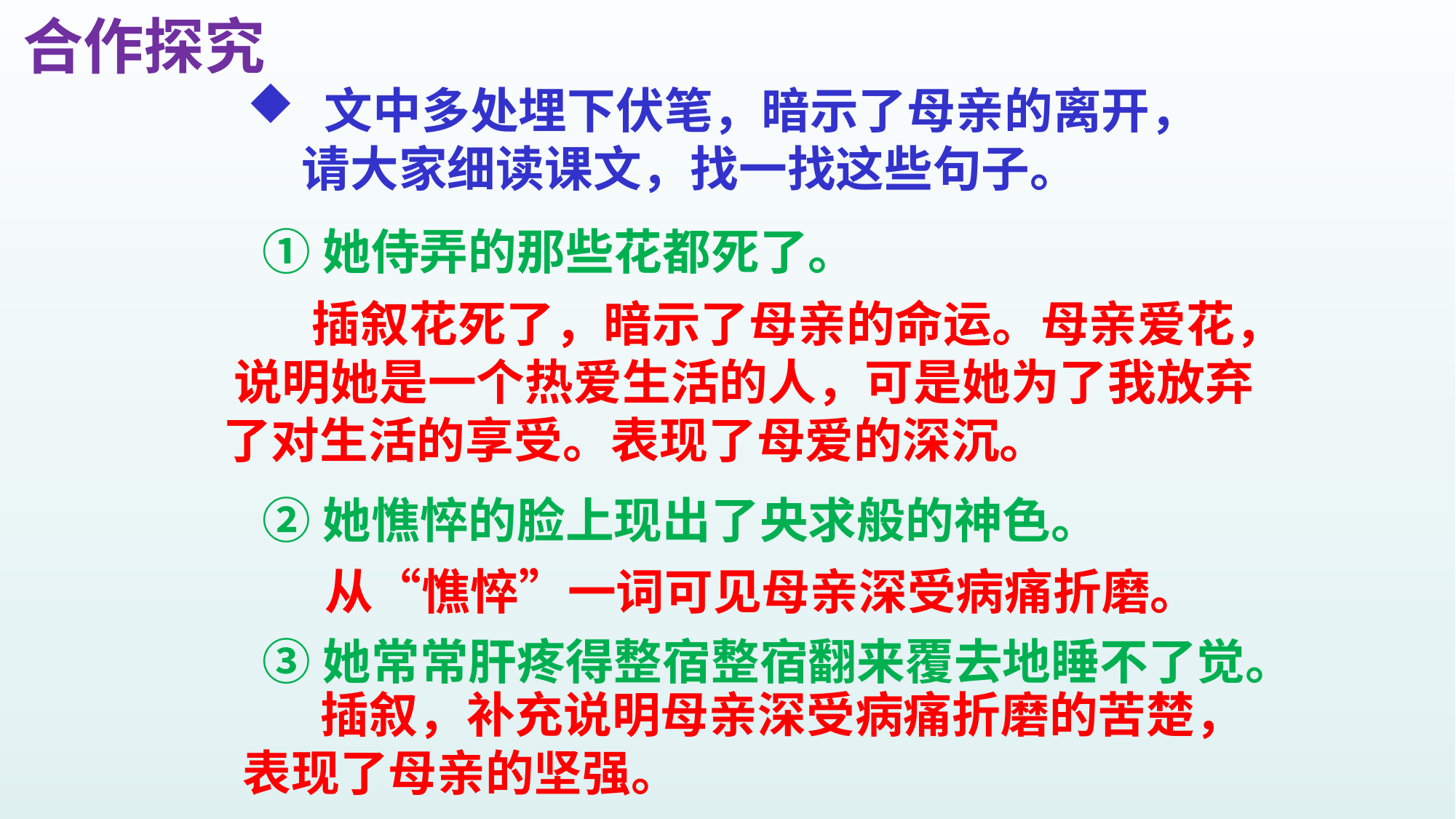

合作探究
# 文中多处埋下伏笔，暗示了母亲的离开，请大家细读课文，找一找这些句子。
①她侍弄的那些花都死了。

       插叙花死了，暗示了母亲的命运。母亲爱花， 说明她是一个热爱生活的人，可是她为了我放弃了对生活的享受。表现了母爱的深沉。

②她憔悴的脸上现出了央求般的神色。
从“憔悴”一词可见母亲深受病痛折磨。
③她常常肝疼得整宿整宿翻来覆去地睡不了觉。
      插叙，补充说明母亲深受病痛折磨的苦楚，表现了母亲的坚强。